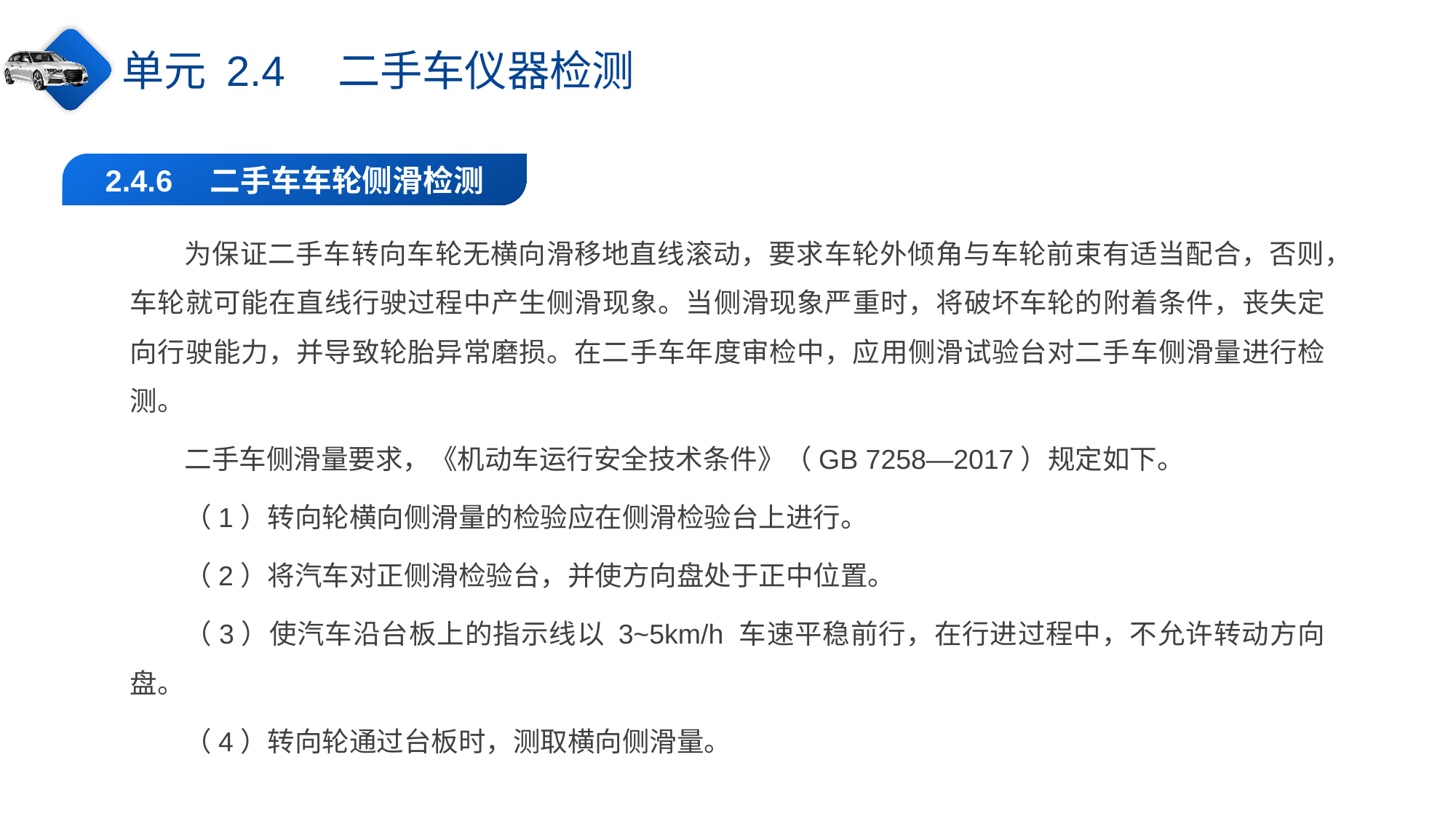

单元 2.4　二手车仪器检测
2.4.6　二手车车轮侧滑检测
为保证二手车转向车轮无横向滑移地直线滚动，要求车轮外倾角与车轮前束有适当配合，否则，车轮就可能在直线行驶过程中产生侧滑现象。当侧滑现象严重时，将破坏车轮的附着条件，丧失定向行驶能力，并导致轮胎异常磨损。在二手车年度审检中，应用侧滑试验台对二手车侧滑量进行检测。
二手车侧滑量要求，《机动车运行安全技术条件》（GB 7258—2017）规定如下。
（1）转向轮横向侧滑量的检验应在侧滑检验台上进行。
（2）将汽车对正侧滑检验台，并使方向盘处于正中位置。
（3）使汽车沿台板上的指示线以 3~5km/h 车速平稳前行，在行进过程中，不允许转动方向盘。
（4）转向轮通过台板时，测取横向侧滑量。